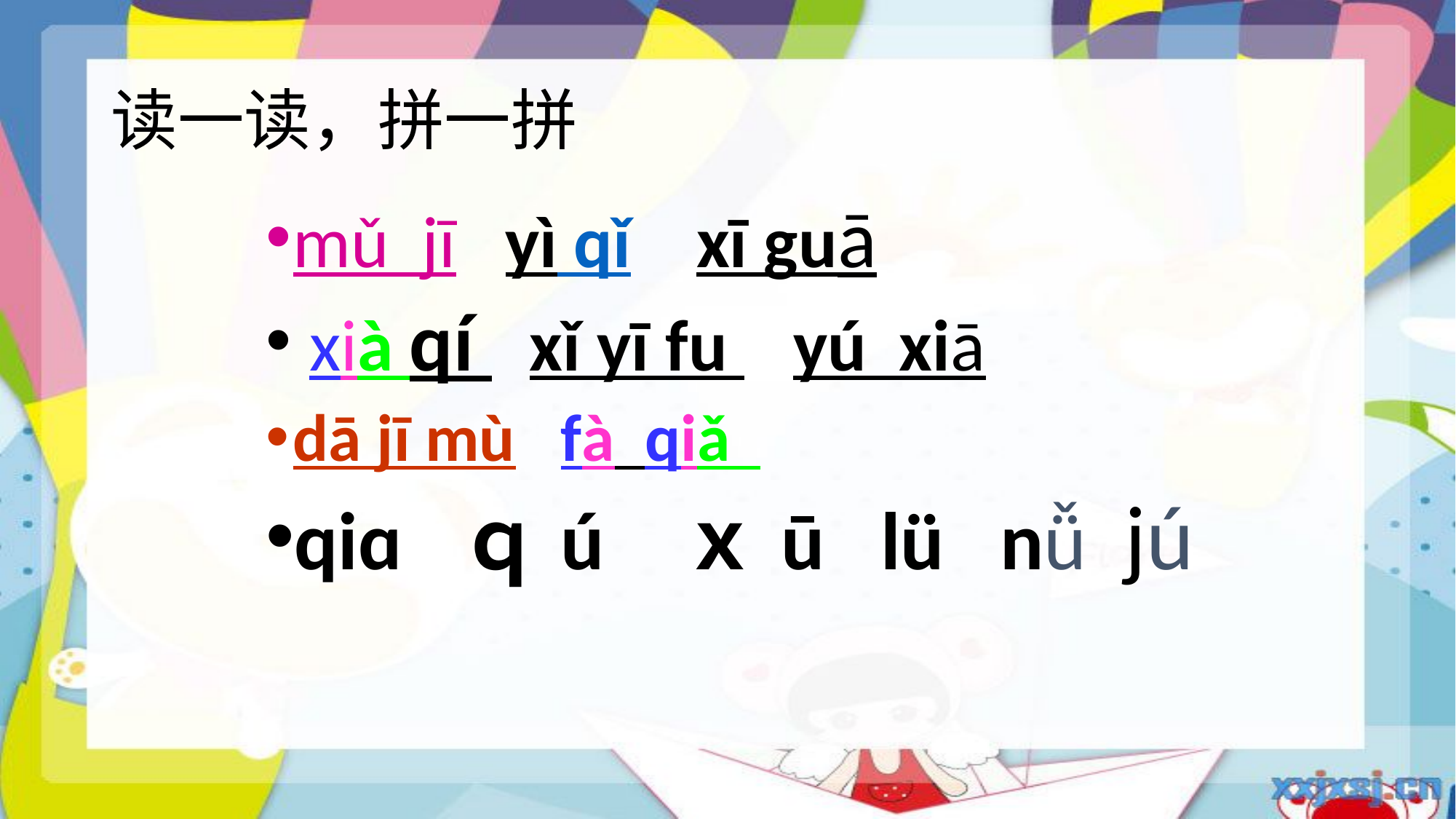

# 读一读，拼一拼
mǔ  jī   yì qǐ    xī guā
 xià qí   xǐ yī fu    yú  xiā
dā jī mù   fà  qiǎ
qiɑ  ｑú   ｘū   lü   nǚ  jú